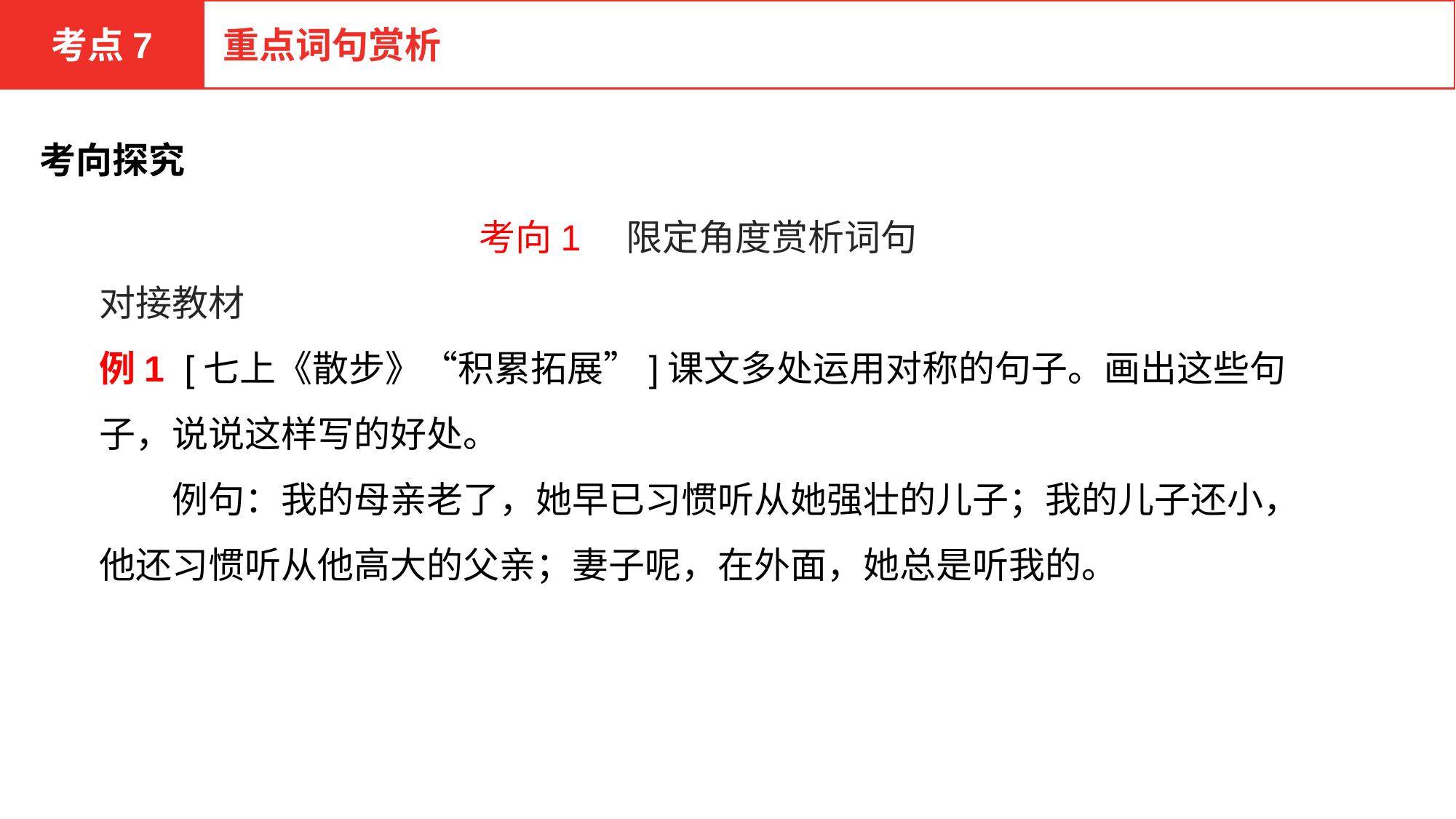

考点7
重点词句赏析
考向探究
考向1　限定角度赏析词句
对接教材
例1  [七上《散步》“积累拓展”]课文多处运用对称的句子。画出这些句子，说说这样写的好处。
　　例句：我的母亲老了，她早已习惯听从她强壮的儿子；我的儿子还小，他还习惯听从他高大的父亲；妻子呢，在外面，她总是听我的。